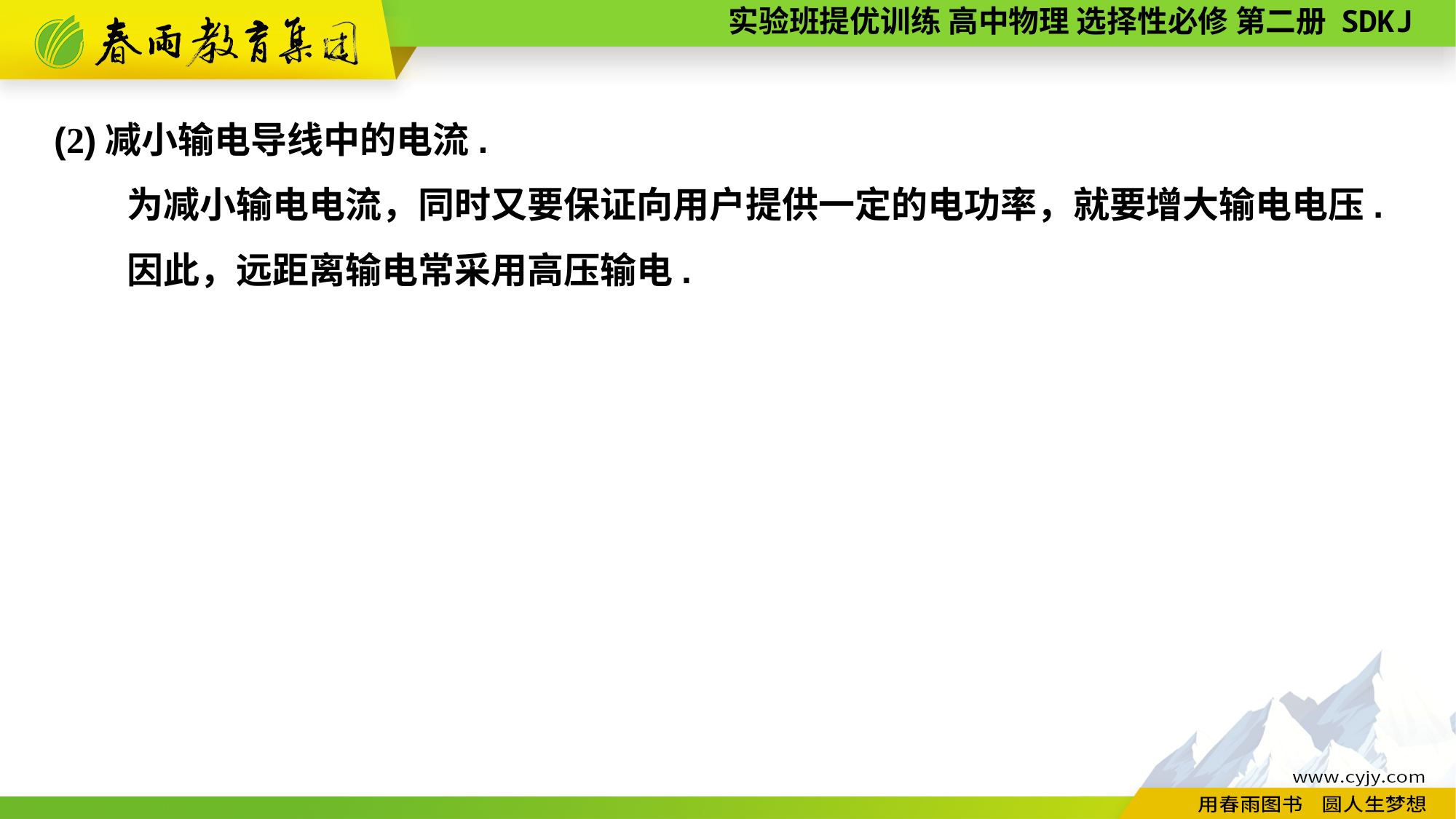

(2)减小输电导线中的电流.
　　为减小输电电流，同时又要保证向用户提供一定的电功率，就要增大输电电压.
　　因此，远距离输电常采用高压输电.